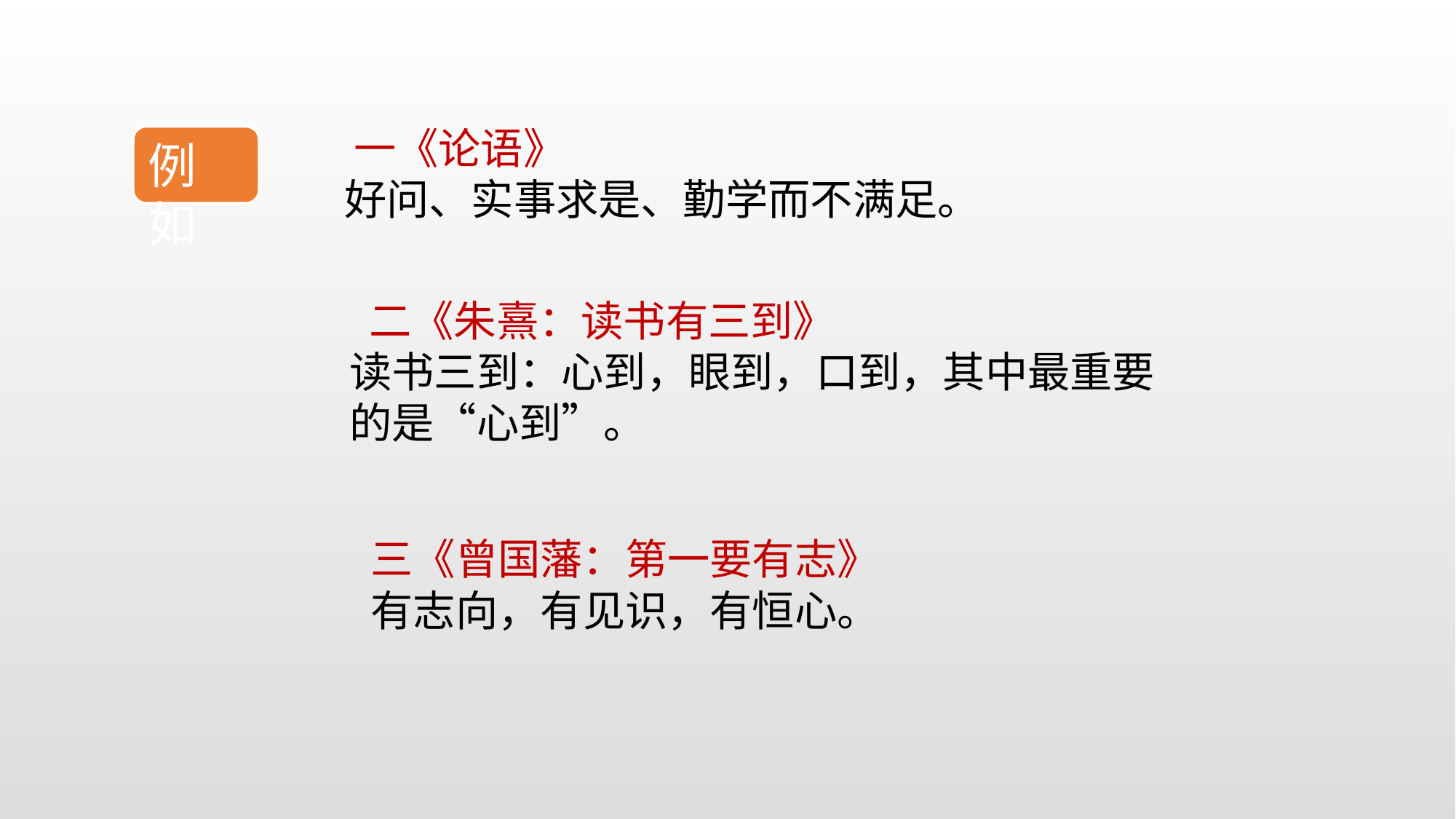

一《论语》
 好问、实事求是、勤学而不满足。

例如
 二《朱熹：读书有三到》
读书三到：心到，眼到，口到，其中最重要的是“心到”。

三《曾国藩：第一要有志》
有志向，有见识，有恒心。